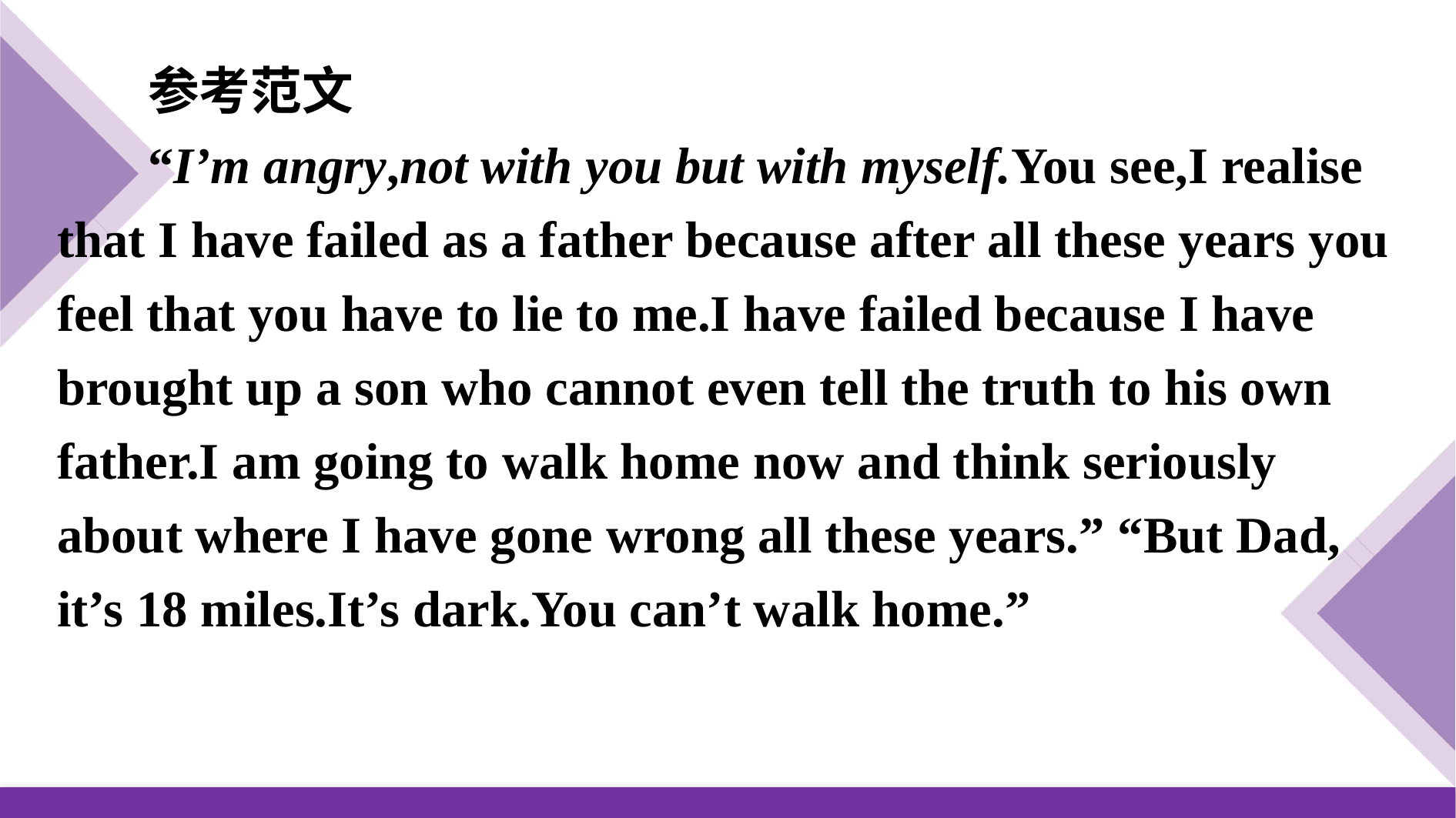

参考范文
“I’m angry,not with you but with myself.You see,I realise that I have failed as a father because after all these years you feel that you have to lie to me.I have failed because I have brought up a son who cannot even tell the truth to his own father.I am going to walk home now and think seriously about where I have gone wrong all these years.” “But Dad, it’s 18 miles.It’s dark.You can’t walk home.”